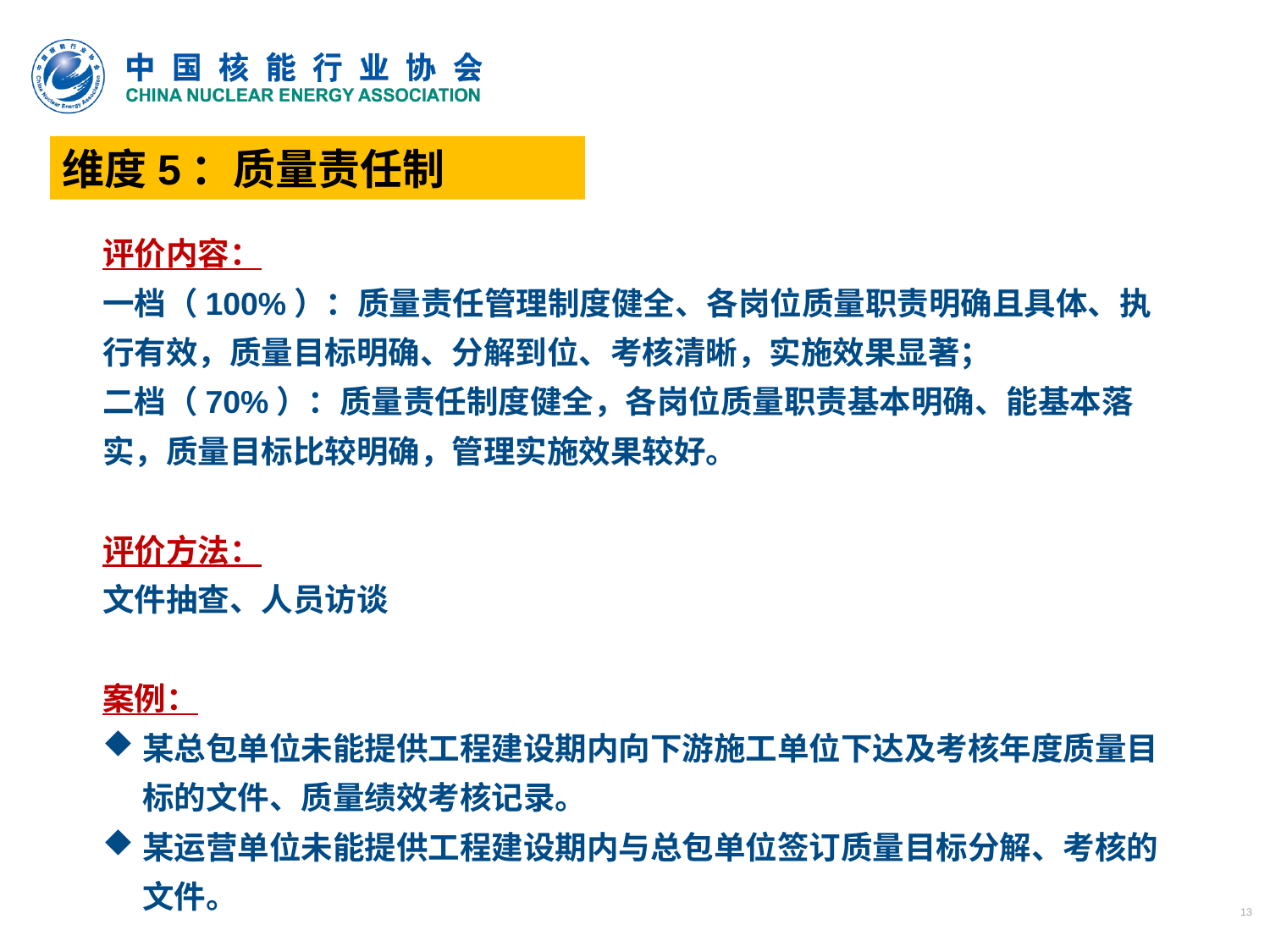

维度5：质量责任制
评价内容：
一档（100%）：质量责任管理制度健全、各岗位质量职责明确且具体、执行有效，质量目标明确、分解到位、考核清晰，实施效果显著；
二档（70%）：质量责任制度健全，各岗位质量职责基本明确、能基本落实，质量目标比较明确，管理实施效果较好。

评价方法：
文件抽查、人员访谈

案例：
某总包单位未能提供工程建设期内向下游施工单位下达及考核年度质量目标的文件、质量绩效考核记录。
某运营单位未能提供工程建设期内与总包单位签订质量目标分解、考核的文件。
13